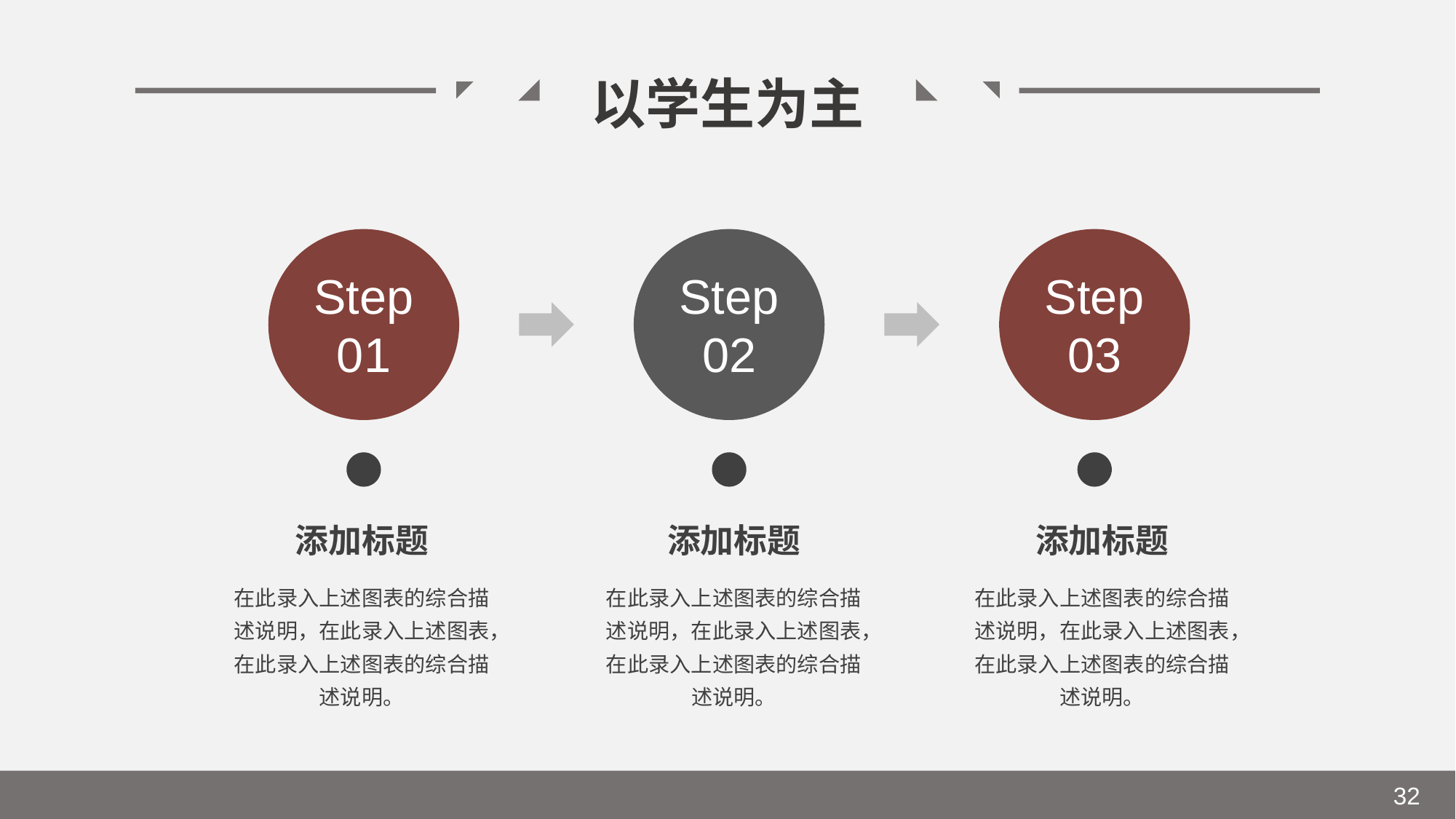

以学生为主

Step
01
Step
02
Step
03

添加标题
添加标题
添加标题
在此录入上述图表的综合描述说明，在此录入上述图表，在此录入上述图表的综合描述说明。
在此录入上述图表的综合描述说明，在此录入上述图表，在此录入上述图表的综合描述说明。
在此录入上述图表的综合描述说明，在此录入上述图表，在此录入上述图表的综合描述说明。